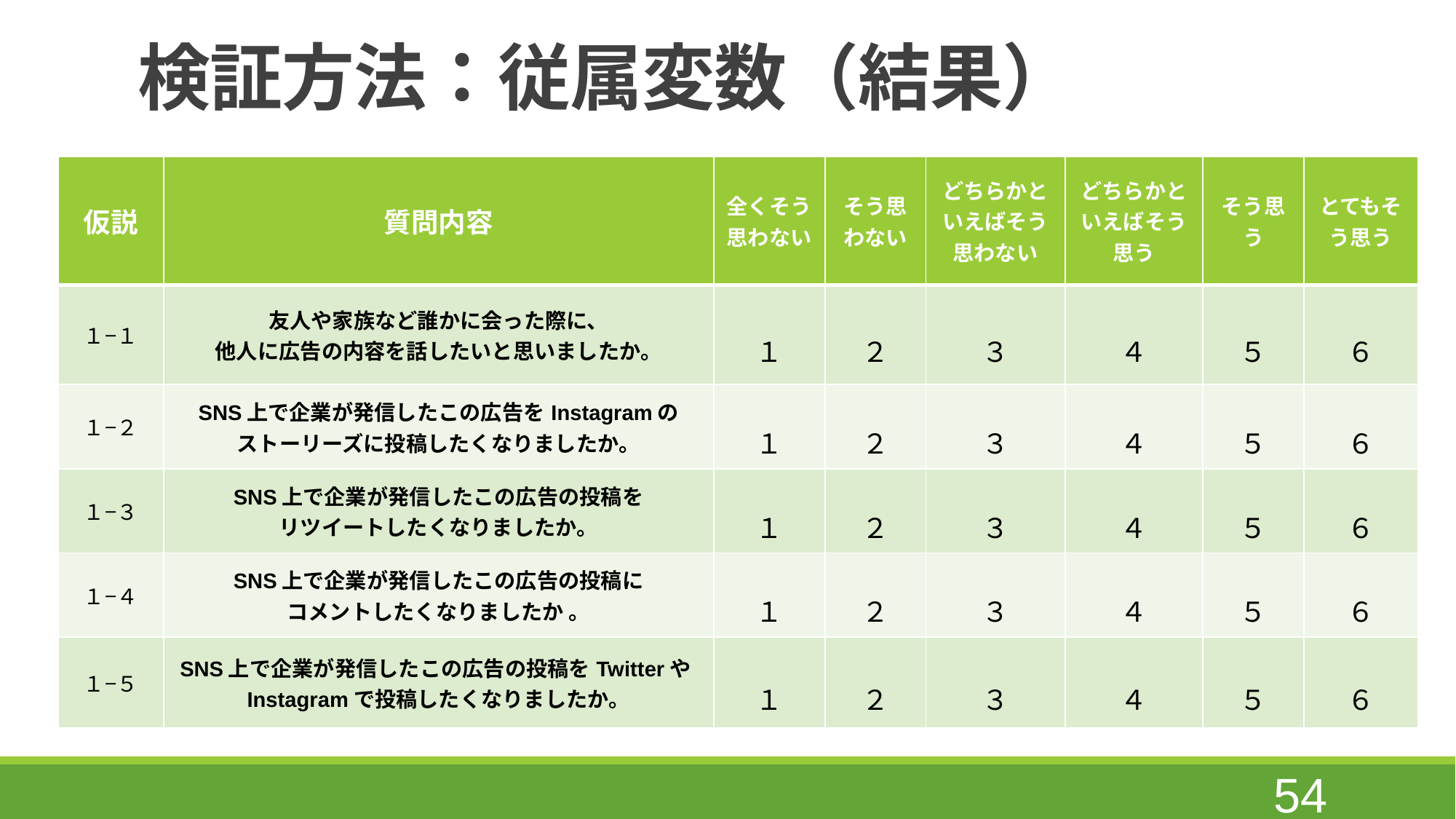

# 検証方法：従属変数（結果）
| 仮説 | 質問内容 | 全くそう思わない | そう思わない | どちらかといえばそう思わない | どちらかといえばそう思う | そう思う | とてもそう思う |
| --- | --- | --- | --- | --- | --- | --- | --- |
| １−１ | 友人や家族など誰かに会った際に、 他人に広告の内容を話したいと思いましたか。 | １ | ２ | ３ | ４ | ５ | ６ |
| １−２ | SNS上で企業が発信したこの広告をInstagramの ストーリーズに投稿したくなりましたか。 | １ | ２ | ３ | ４ | ５ | ６ |
| １−３ | SNS上で企業が発信したこの広告の投稿を リツイートしたくなりましたか。 | １ | ２ | ３ | ４ | ５ | ６ |
| １−４ | SNS上で企業が発信したこの広告の投稿に コメントしたくなりましたか 。 | １ | ２ | ３ | ４ | ５ | ６ |
| １−５ | SNS上で企業が発信したこの広告の投稿をTwitterやInstagramで投稿したくなりましたか。 | １ | ２ | ３ | ４ | ５ | ６ |
54